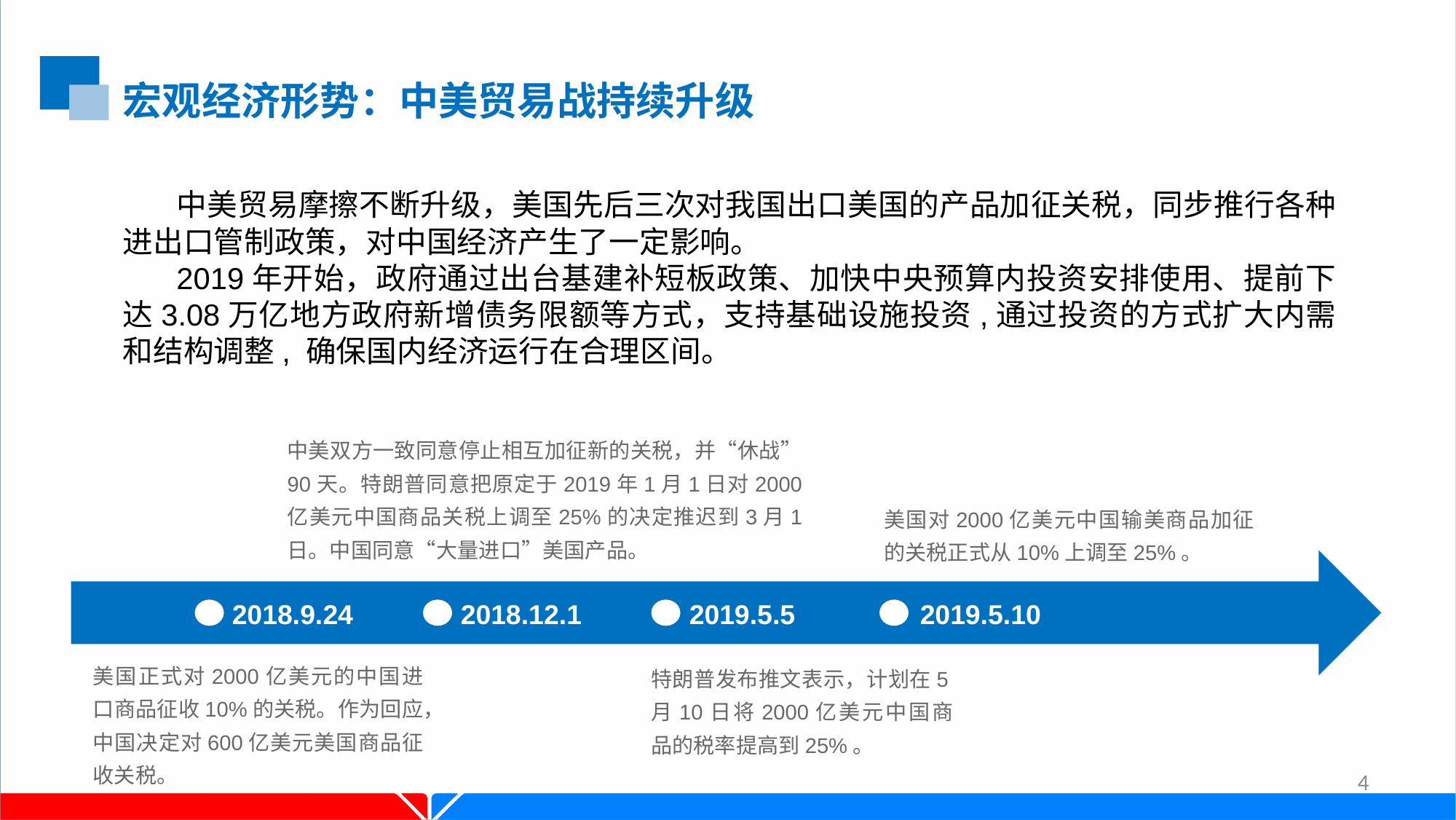

宏观经济形势：中美贸易战持续升级

      中美贸易摩擦不断升级，美国先后三次对我国出口美国的产品加征关税，同步推行各种进出口管制政策，对中国经济产生了一定影响。
      2019年开始，政府通过出台基建补短板政策、加快中央预算内投资安排使用、提前下达3.08万亿地方政府新增债务限额等方式，支持基础设施投资,通过投资的方式扩大内需和结构调整, 确保国内经济运行在合理区间。
中美双方一致同意停止相互加征新的关税，并“休战”90天。特朗普同意把原定于2019年1月1日对2000亿美元中国商品关税上调至25%的决定推迟到3月1日。中国同意“大量进口”美国产品。
美国对2000亿美元中国输美商品加征的关税正式从10%上调至25%。

2018.9.24
2018.12.1
2019.5.5
2019.5.10

美国正式对2000亿美元的中国进口商品征收10%的关税。作为回应，中国决定对600亿美元美国商品征收关税。
特朗普发布推文表示，计划在5月10日将2000亿美元中国商品的税率提高到25%。
4